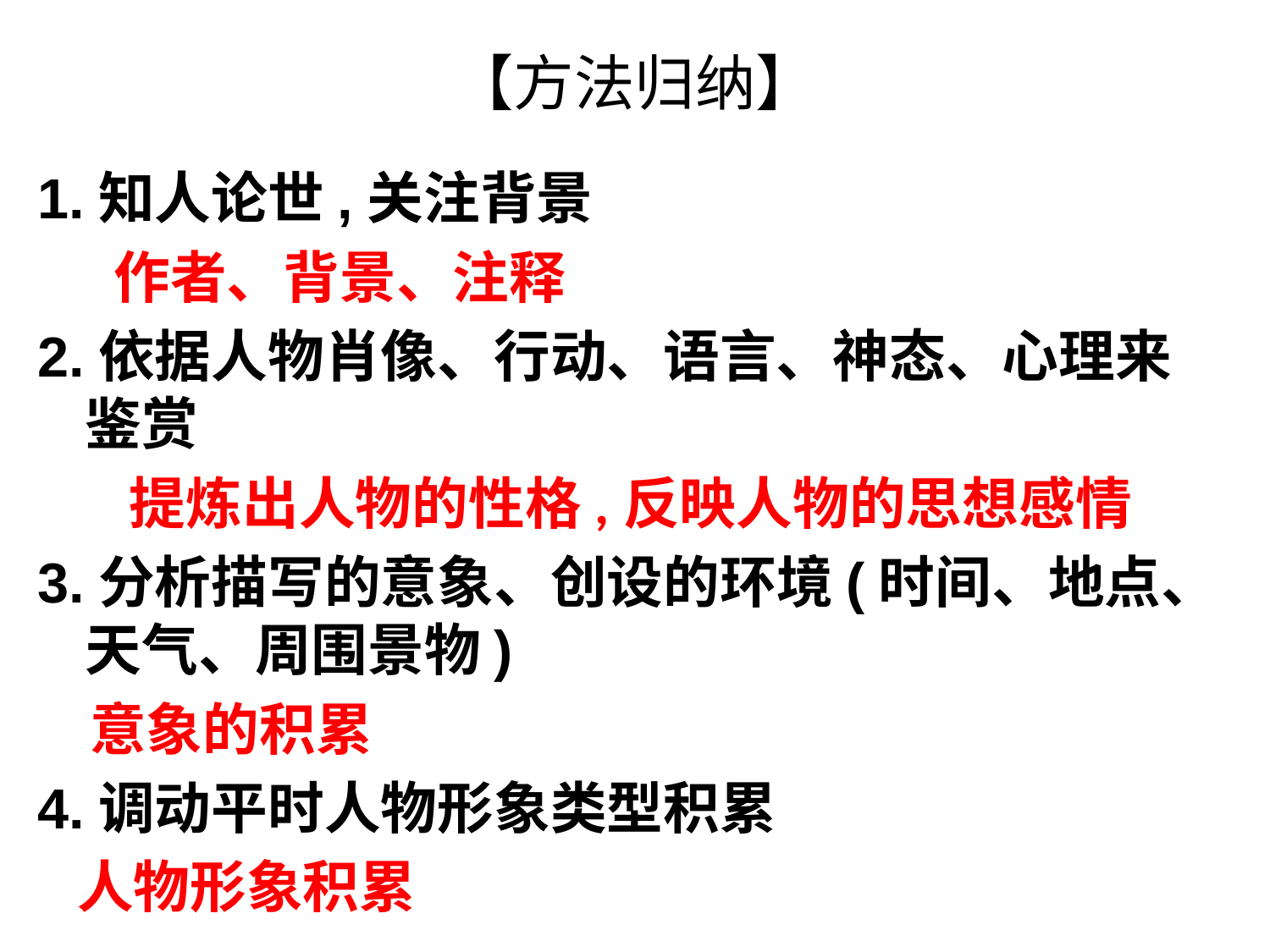

# 【方法归纳】
1.知人论世,关注背景
    作者、背景、注释
2.依据人物肖像、行动、语言、神态、心理来鉴赏
     提炼出人物的性格,反映人物的思想感情
3.分析描写的意象、创设的环境(时间、地点、天气、周围景物)
   意象的积累
4.调动平时人物形象类型积累
  人物形象积累